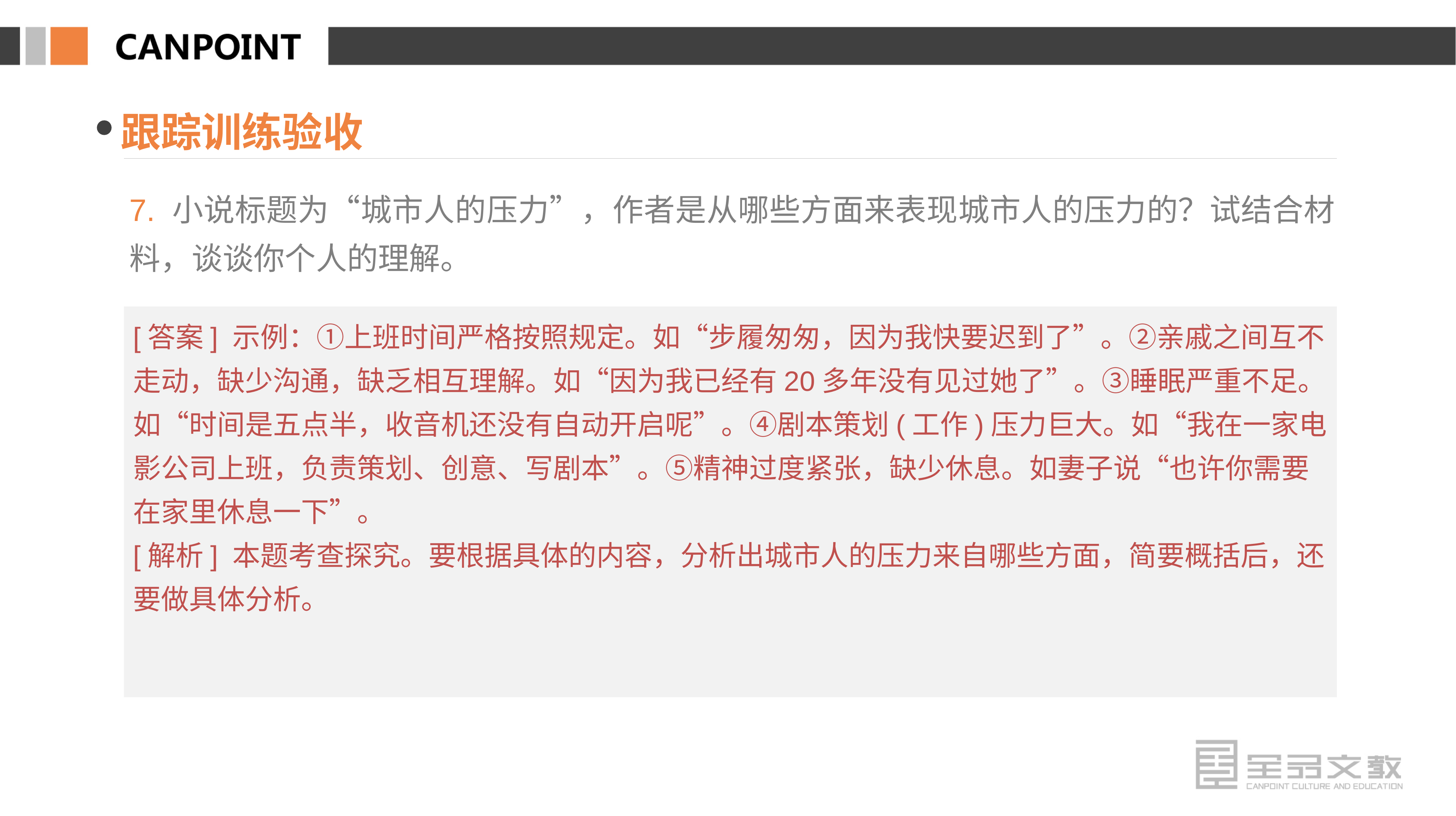

跟踪训练验收

7. 小说标题为“城市人的压力”，作者是从哪些方面来表现城市人的压力的？试结合材料，谈谈你个人的理解。

[答案] 示例：①上班时间严格按照规定。如“步履匆匆，因为我快要迟到了”。②亲戚之间互不走动，缺少沟通，缺乏相互理解。如“因为我已经有20多年没有见过她了”。③睡眠严重不足。如“时间是五点半，收音机还没有自动开启呢”。④剧本策划(工作)压力巨大。如“我在一家电影公司上班，负责策划、创意、写剧本”。⑤精神过度紧张，缺少休息。如妻子说“也许你需要在家里休息一下”。
[解析] 本题考查探究。要根据具体的内容，分析出城市人的压力来自哪些方面，简要概括后，还要做具体分析。